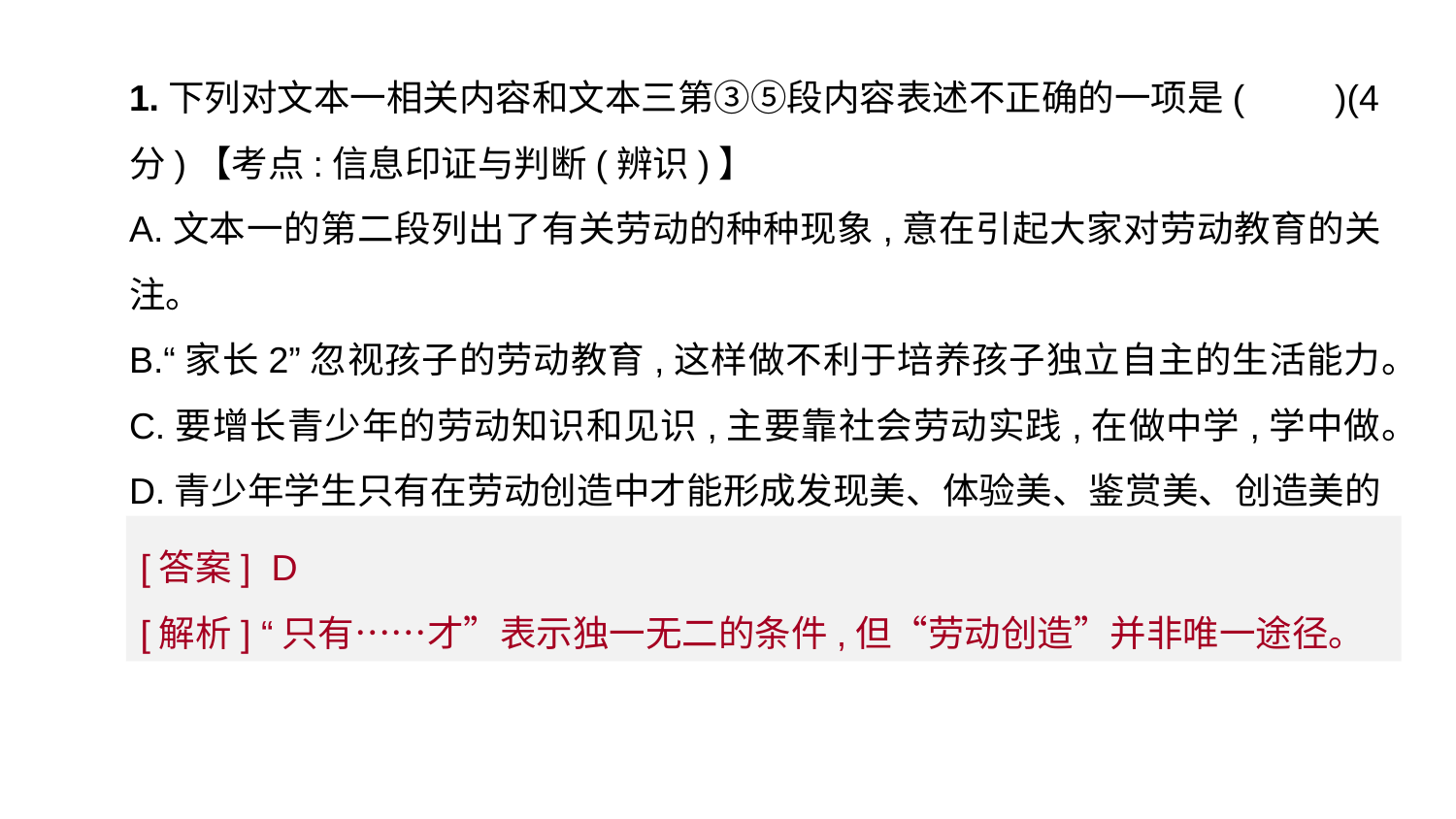

1.下列对文本一相关内容和文本三第③⑤段内容表述不正确的一项是(　　)(4分)【考点:信息印证与判断(辨识)】
A.文本一的第二段列出了有关劳动的种种现象,意在引起大家对劳动教育的关注。
B.“家长2”忽视孩子的劳动教育,这样做不利于培养孩子独立自主的生活能力。
C.要增长青少年的劳动知识和见识,主要靠社会劳动实践,在做中学,学中做。
D.青少年学生只有在劳动创造中才能形成发现美、体验美、鉴赏美、创造美的意识和能力。
[答案]  D
[解析] “只有……才”表示独一无二的条件,但“劳动创造”并非唯一途径。